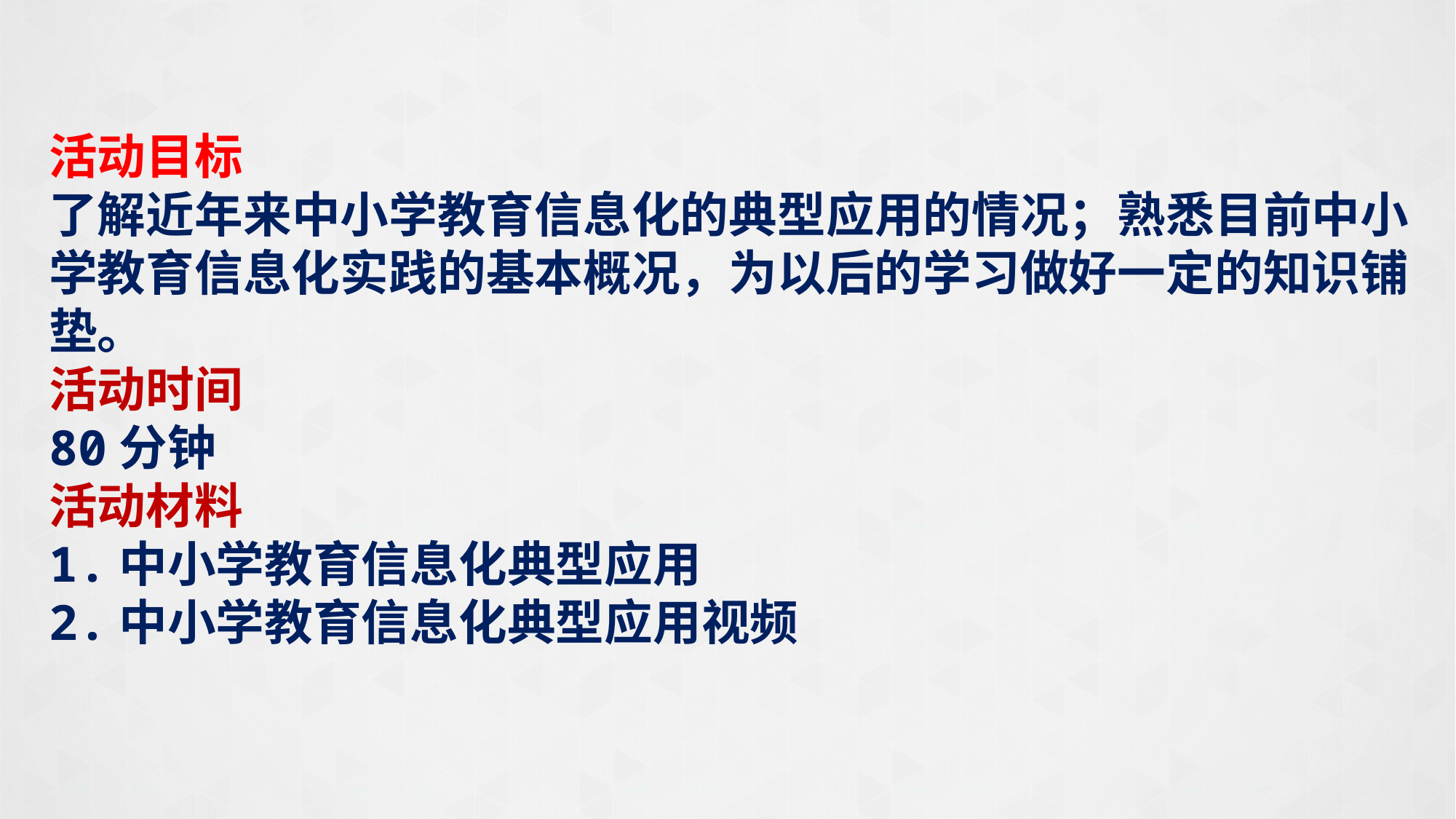

活动目标
了解近年来中小学教育信息化的典型应用的情况；熟悉目前中小学教育信息化实践的基本概况，为以后的学习做好一定的知识铺垫。
活动时间
80分钟
活动材料
1.中小学教育信息化典型应用
2.中小学教育信息化典型应用视频